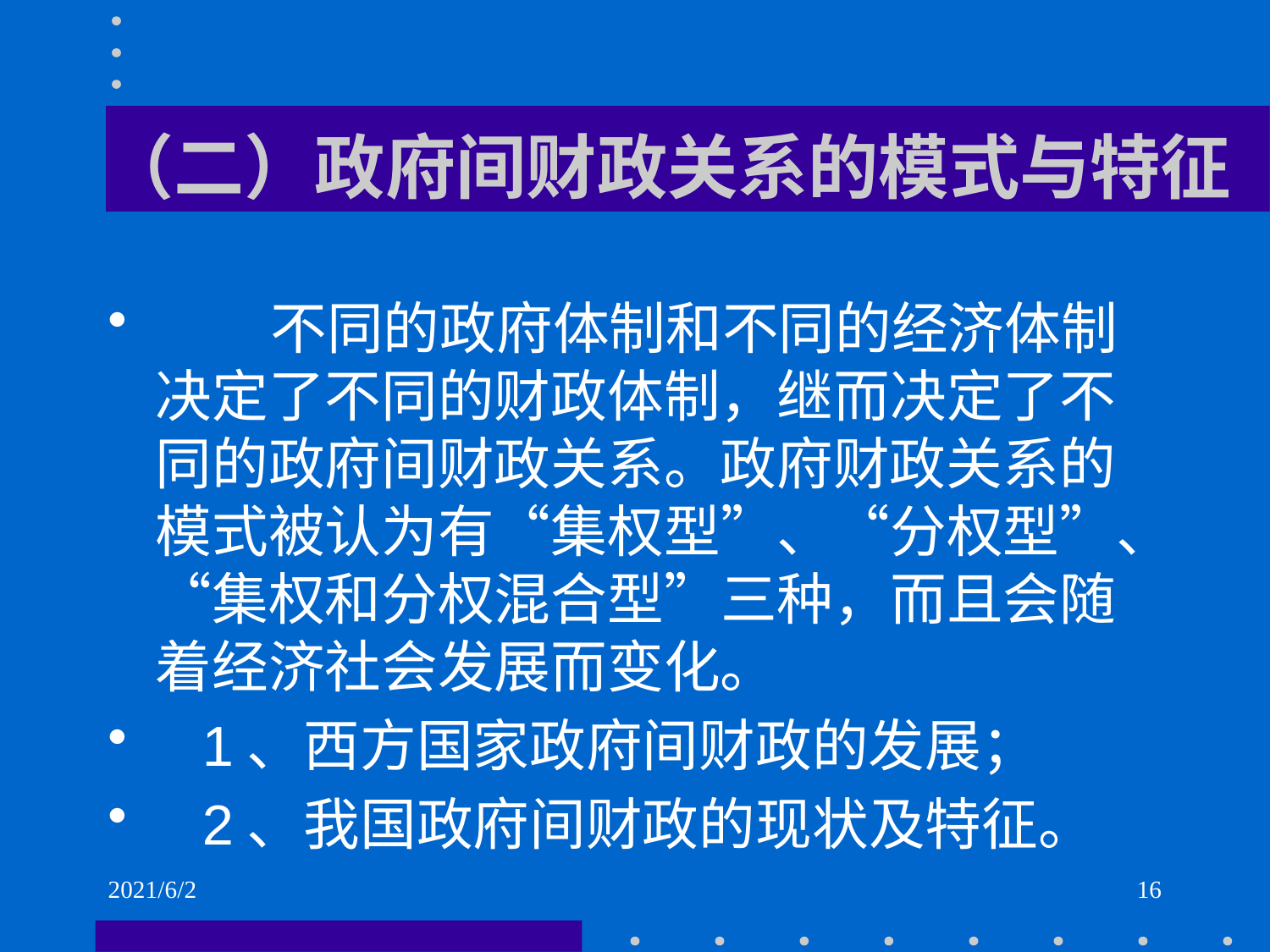

# （二）政府间财政关系的模式与特征
        不同的政府体制和不同的经济体制决定了不同的财政体制，继而决定了不同的政府间财政关系。政府财政关系的模式被认为有“集权型”、“分权型”、“集权和分权混合型”三种，而且会随着经济社会发展而变化。
   1、西方国家政府间财政的发展；
   2、我国政府间财政的现状及特征。
2021/6/2
16